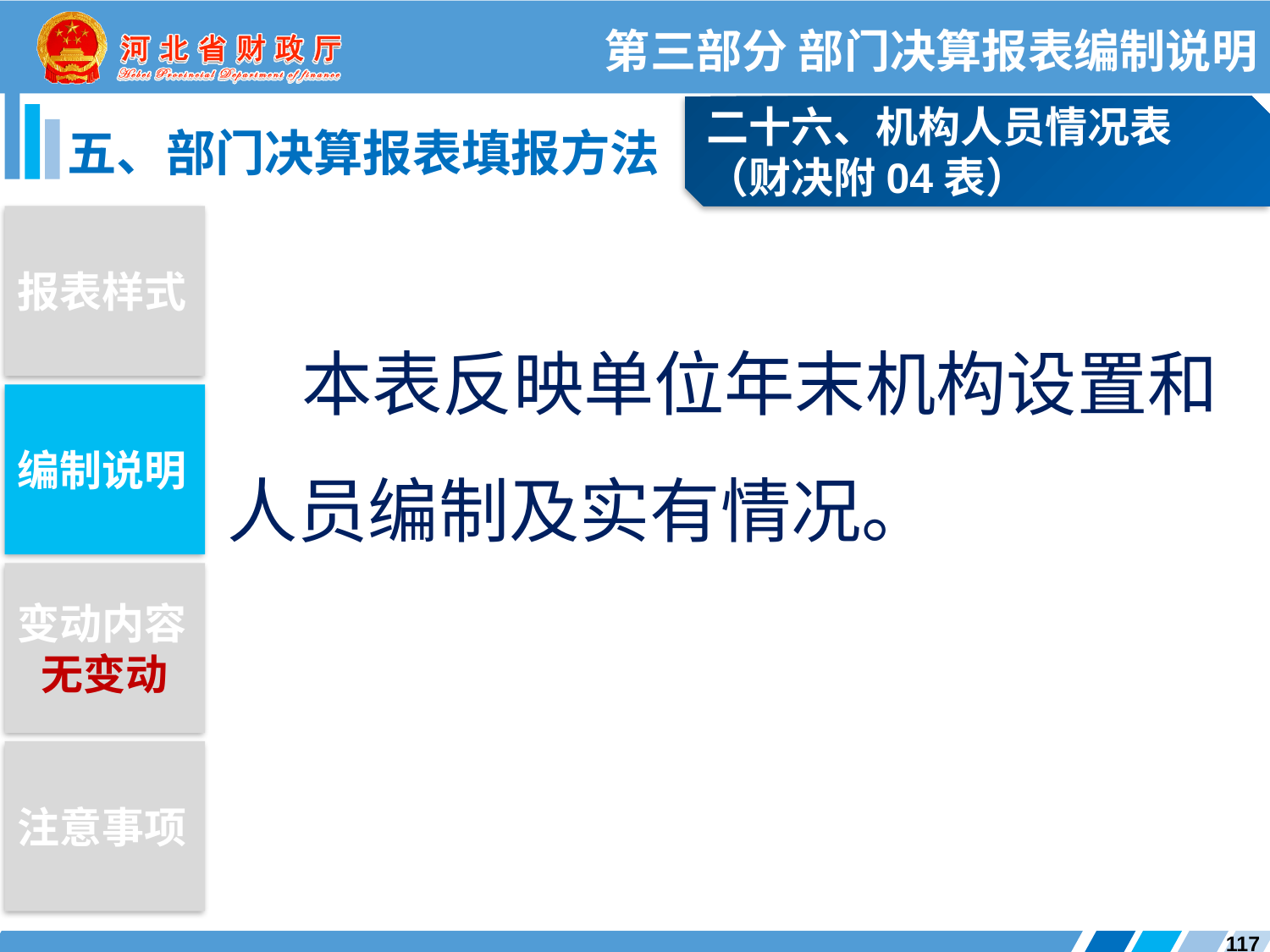

第三部分 部门决算报表编制说明
二十六、机构人员情况表
（财决附04表）
五、部门决算报表填报方法
报表样式

本表反映单位年末机构设置和人员编制及实有情况。
编制说明
变动内容
无变动
注意事项
117